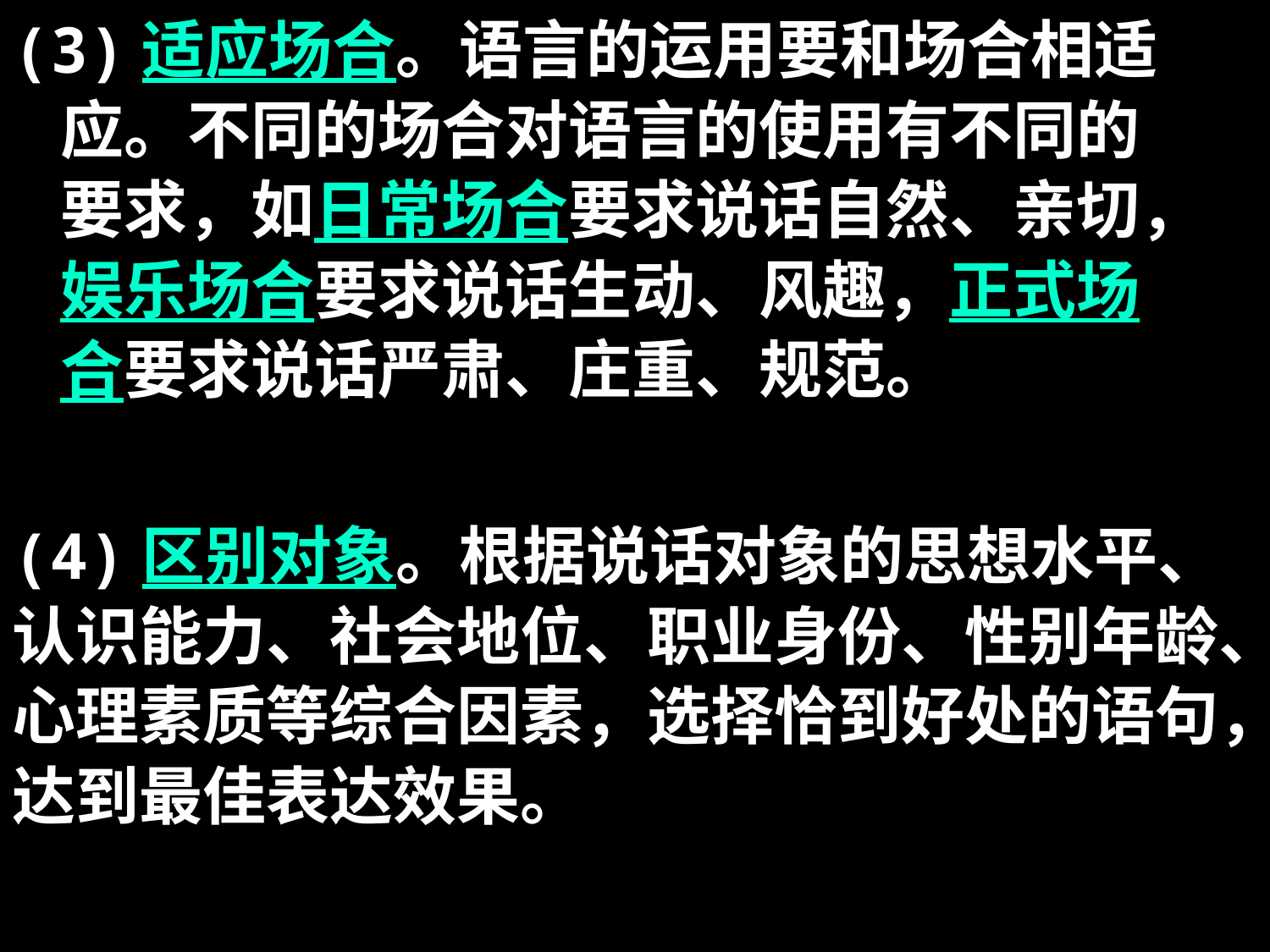

(3)适应场合。语言的运用要和场合相适应。不同的场合对语言的使用有不同的要求，如日常场合要求说话自然、亲切，娱乐场合要求说话生动、风趣，正式场合要求说话严肃、庄重、规范。

(4)区别对象。根据说话对象的思想水平、认识能力、社会地位、职业身份、性别年龄、心理素质等综合因素，选择恰到好处的语句，达到最佳表达效果。